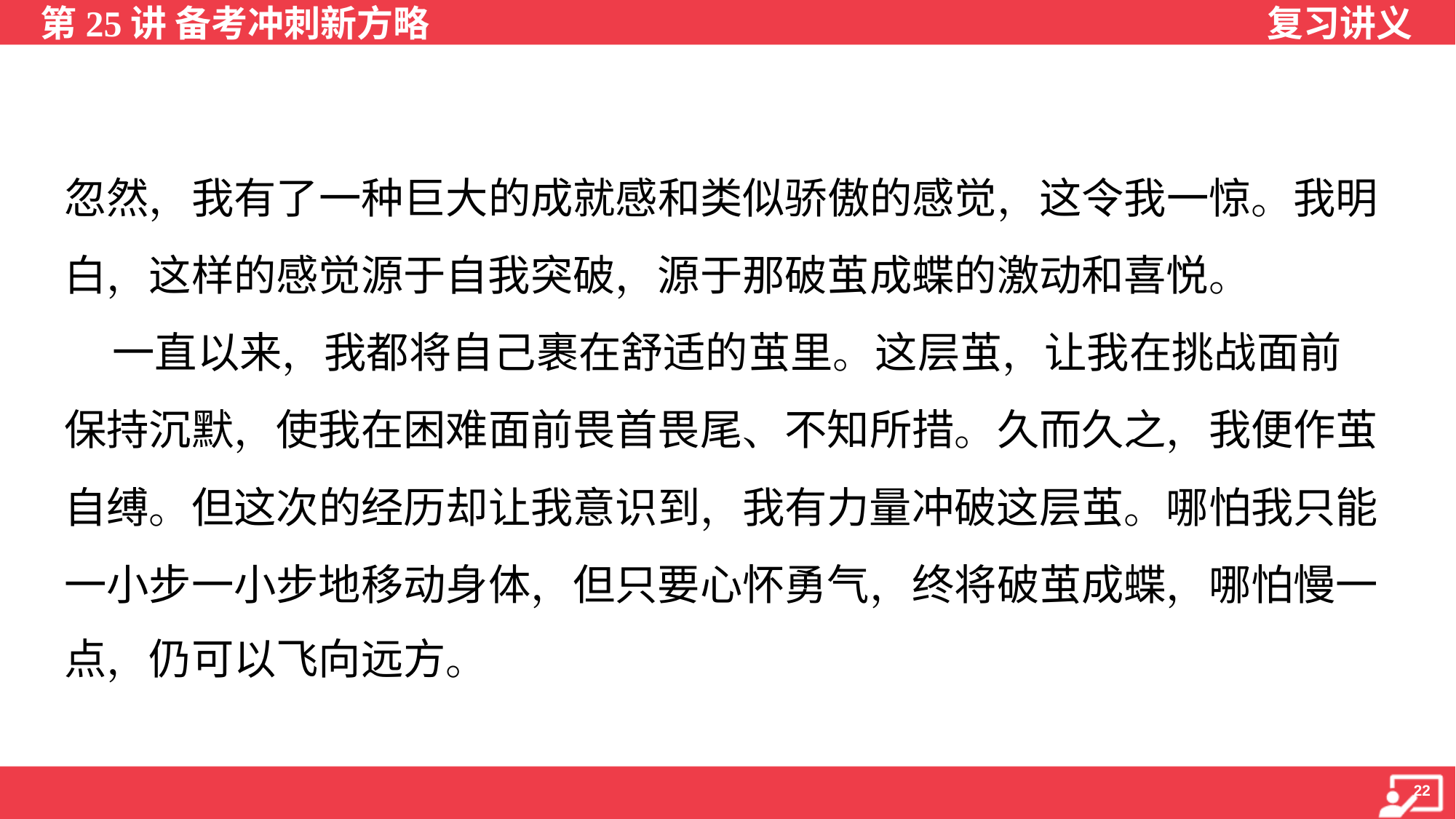

忽然，我有了一种巨大的成就感和类似骄傲的感觉，这令我一惊。我明
白，这样的感觉源于自我突破，源于那破茧成蝶的激动和喜悦。
    一直以来，我都将自己裹在舒适的茧里。这层茧，让我在挑战面前
保持沉默，使我在困难面前畏首畏尾、不知所措。久而久之，我便作茧
自缚。但这次的经历却让我意识到，我有力量冲破这层茧。哪怕我只能
一小步一小步地移动身体，但只要心怀勇气，终将破茧成蝶，哪怕慢一
点，仍可以飞向远方。